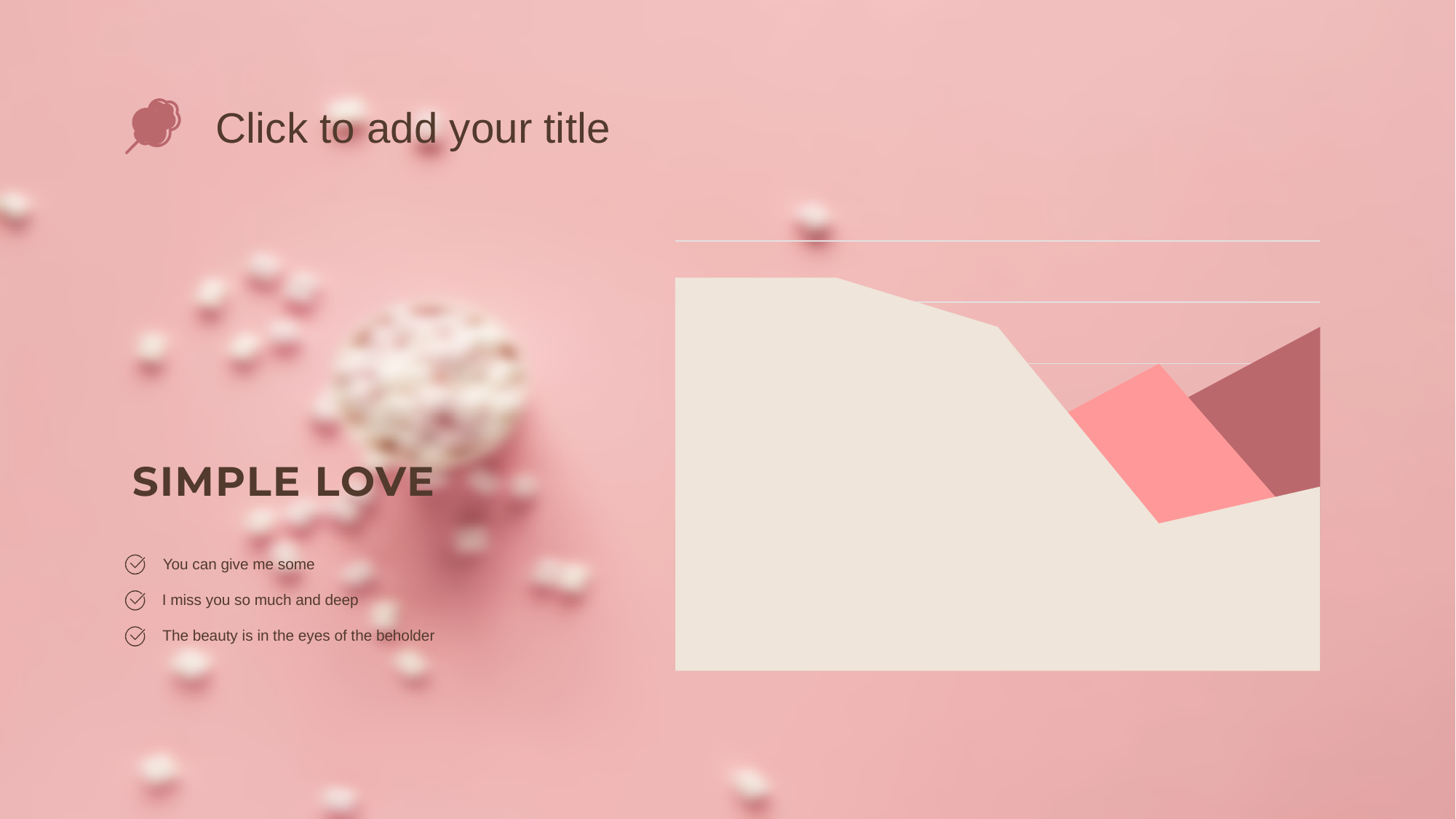

Click to add your title

### Chart

| Category | 系列 1 | 系列2 | 系列3 |
|---|---|---|---|
| 37261 | 32.0 | 22.0 | 12.0 |
| 37262 | 32.0 | 27.0 | 12.0 |
| 37263 | 28.0 | 18.0 | 12.0 |
| 37264 | 12.0 | 25.0 | 21.0 |
| 37265 | 15.0 | 10.0 | 28.0 |
SIMPLE LOVE
You can give me some

I miss you so much and deep

The beauty is in the eyes of the beholder